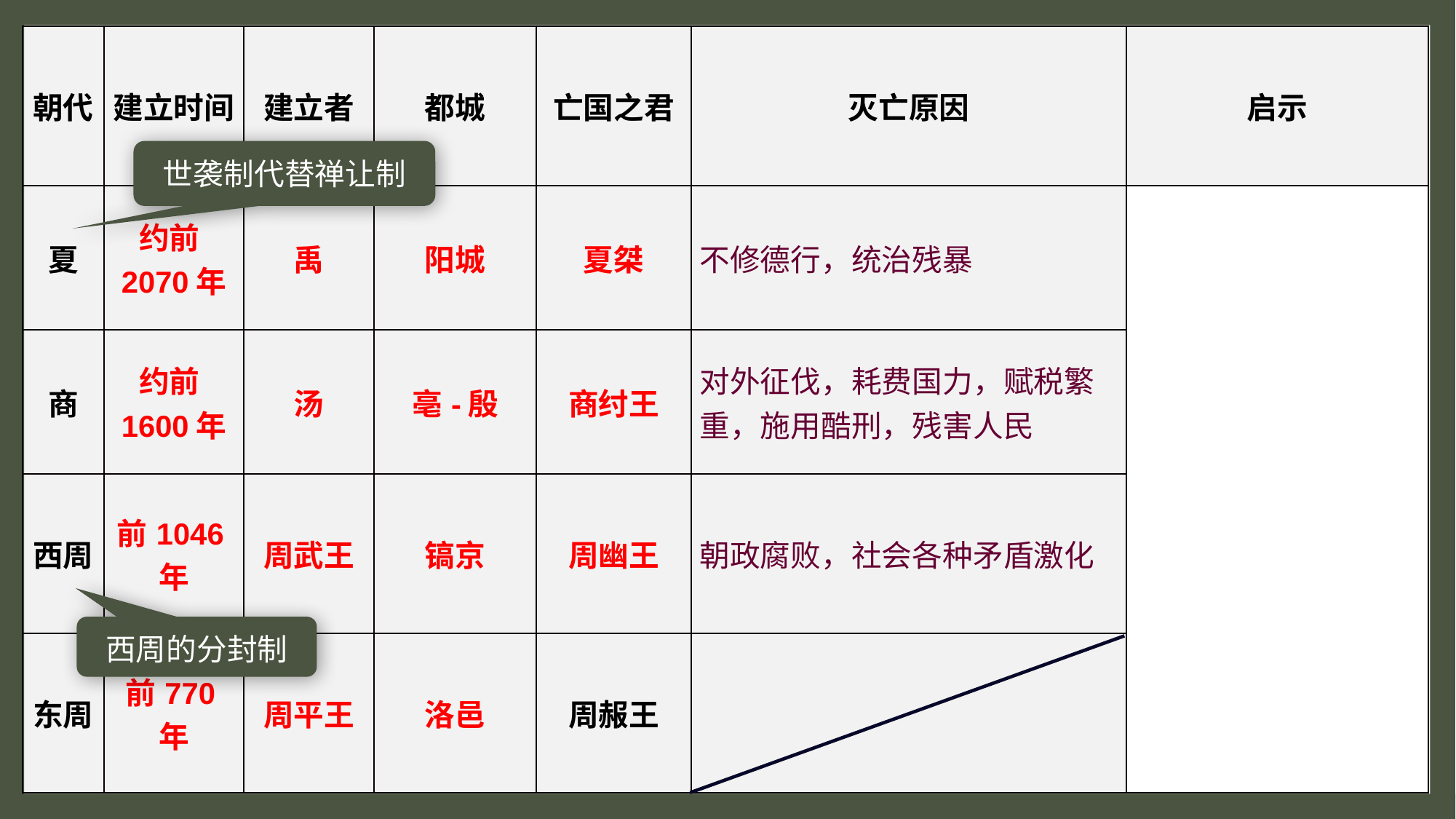

| 朝代 | 建立时间 | 建立者 | 都城 | 亡国之君 | 灭亡原因 | 启示 |
| --- | --- | --- | --- | --- | --- | --- |
| 夏 | 约前2070年 | 禹 | 阳城 | 夏桀 | 不修德行，统治残暴 |  |
| 商 | 约前1600年 | 汤 | 亳-殷 | 商纣王 | 对外征伐，耗费国力，赋税繁重，施用酷刑，残害人民 |  |
| 西周 | 前1046年 | 周武王 | 镐京 | 周幽王 | 朝政腐败，社会各种矛盾激化 |  |
| 东周 | 前770年 | 周平王 | 洛邑 | 周赧王 |  |  |

世袭制代替禅让制

西周的分封制